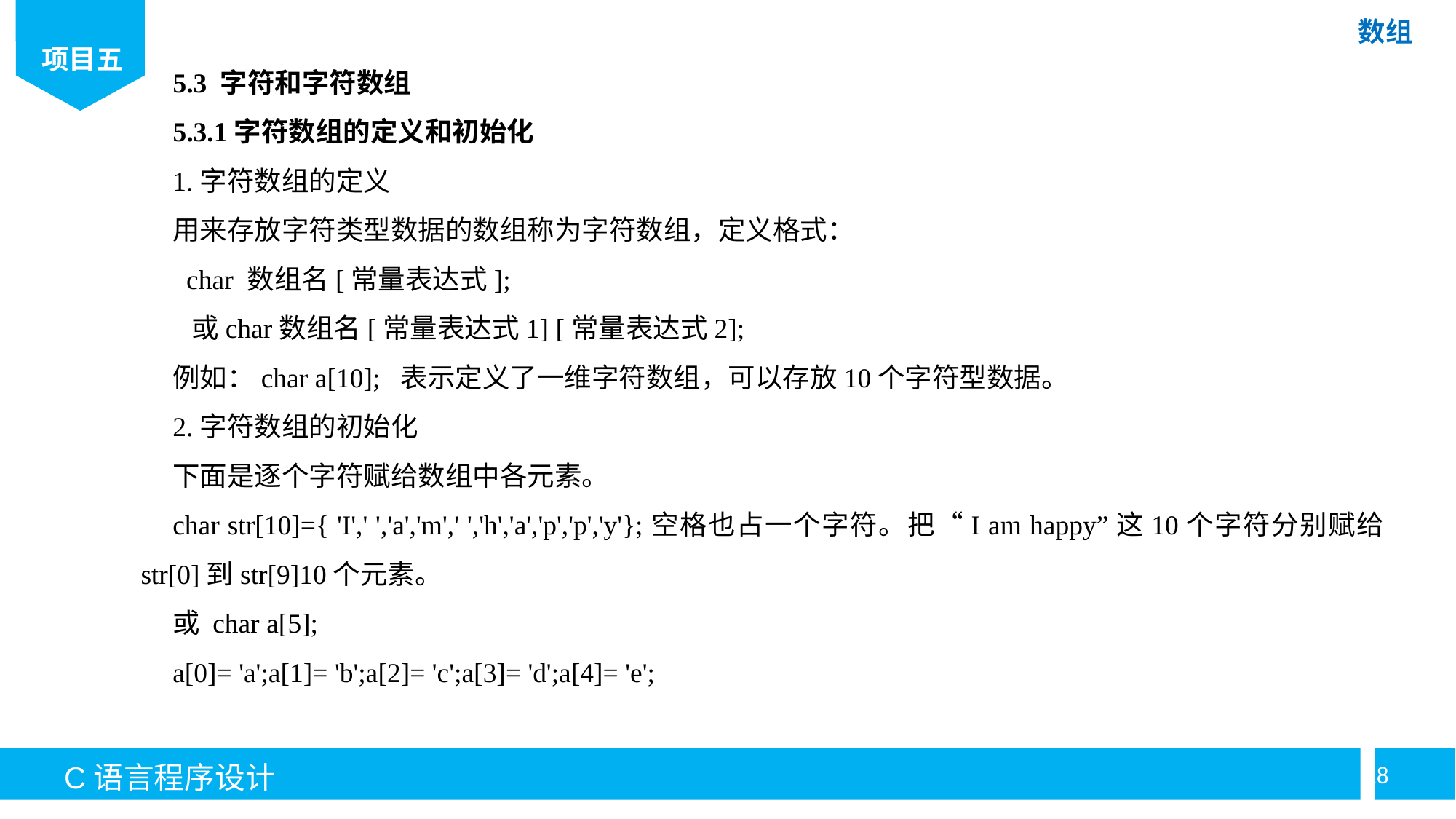

5.3 字符和字符数组
5.3.1字符数组的定义和初始化
1.字符数组的定义
用来存放字符类型数据的数组称为字符数组，定义格式：
  char 数组名[常量表达式];
  或char数组名[常量表达式1] [常量表达式2];
例如：char a[10];  表示定义了一维字符数组，可以存放10个字符型数据。
2.字符数组的初始化
下面是逐个字符赋给数组中各元素。
char str[10]={ 'I',' ','a','m',' ','h','a','p','p','y'};空格也占一个字符。把“I am happy”这10个字符分别赋给str[0]到str[9]10个元素。
或 char a[5];
a[0]= 'a';a[1]= 'b';a[2]= 'c';a[3]= 'd';a[4]= 'e';